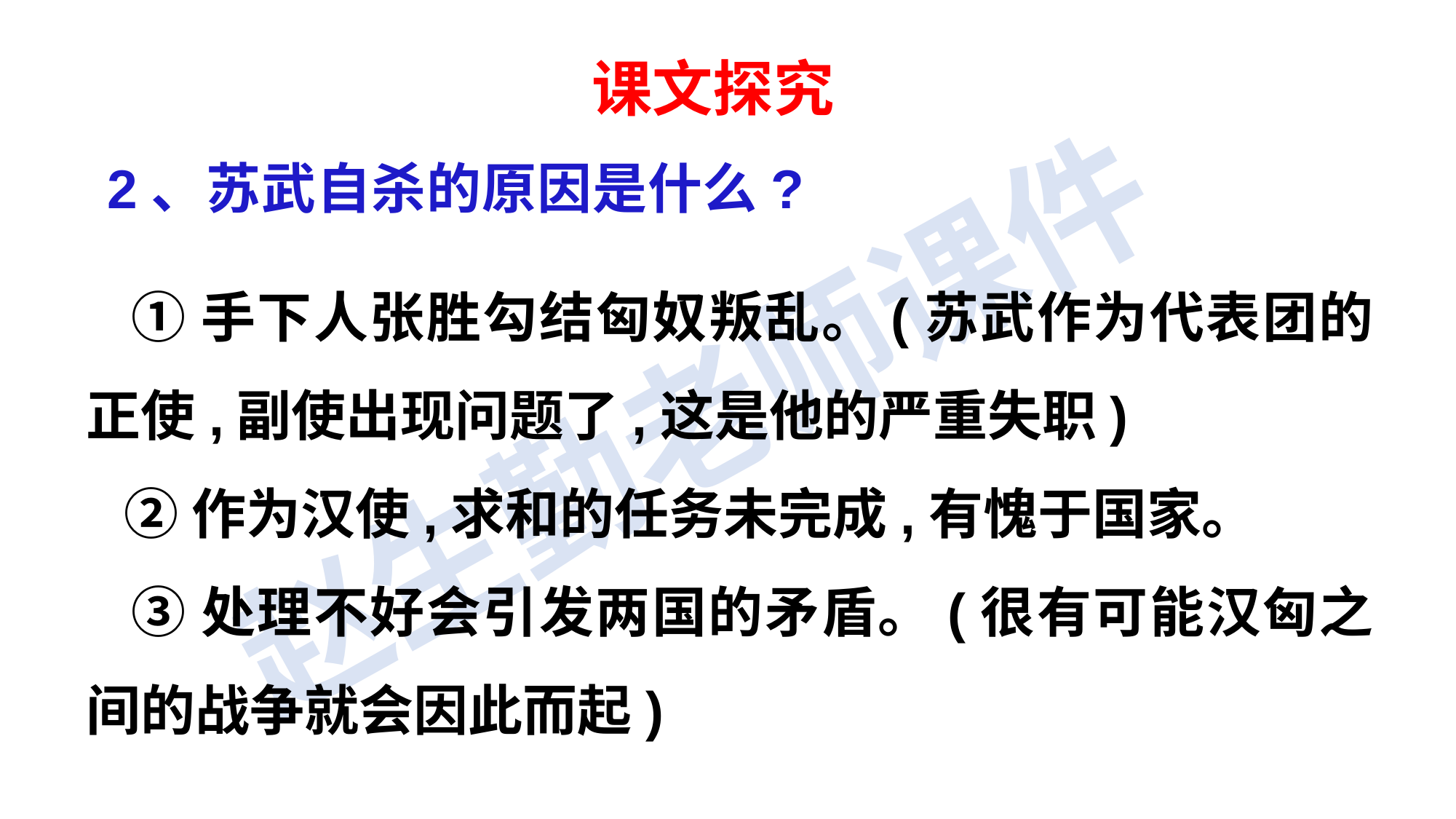

课文探究
2、苏武自杀的原因是什么?
   ①手下人张胜勾结匈奴叛乱。(苏武作为代表团的正使,副使出现问题了,这是他的严重失职)
   ②作为汉使,求和的任务未完成,有愧于国家。
   ③处理不好会引发两国的矛盾。(很有可能汉匈之间的战争就会因此而起)